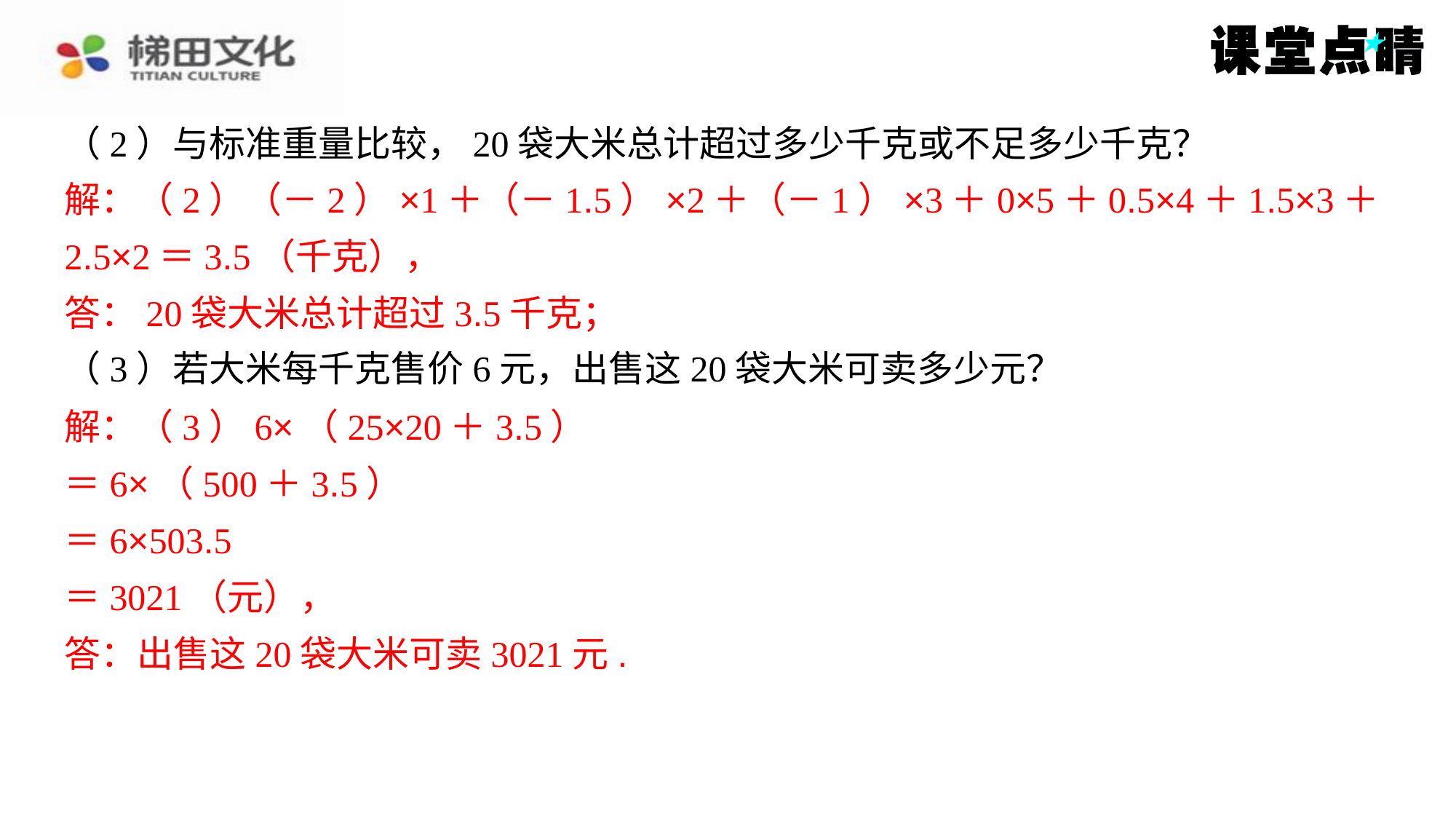

（2）与标准重量比较，20袋大米总计超过多少千克或不足多少千克？
解：（2）（－2）×1＋（－1.5）×2＋（－1）×3＋0×5＋0.5×4＋1.5×3＋
2.5×2＝3.5（千克），
答：20袋大米总计超过3.5千克；
（3）若大米每千克售价6元，出售这20袋大米可卖多少元？
解：（3）6×（25×20＋3.5）
＝6×（500＋3.5）
＝6×503.5
＝3021（元），
答：出售这20袋大米可卖3021元.
解：（2）（－2）×1＋（－1.5）×2＋（－1）×3＋0×5＋0.5×4＋1.5×3＋
2.5×2＝3.5（千克），
答：20袋大米总计超过3.5千克；
解：（3）6×（25×20＋3.5）
＝6×（500＋3.5）
＝6×503.5
＝3021（元），
答：出售这20袋大米可卖3021元.